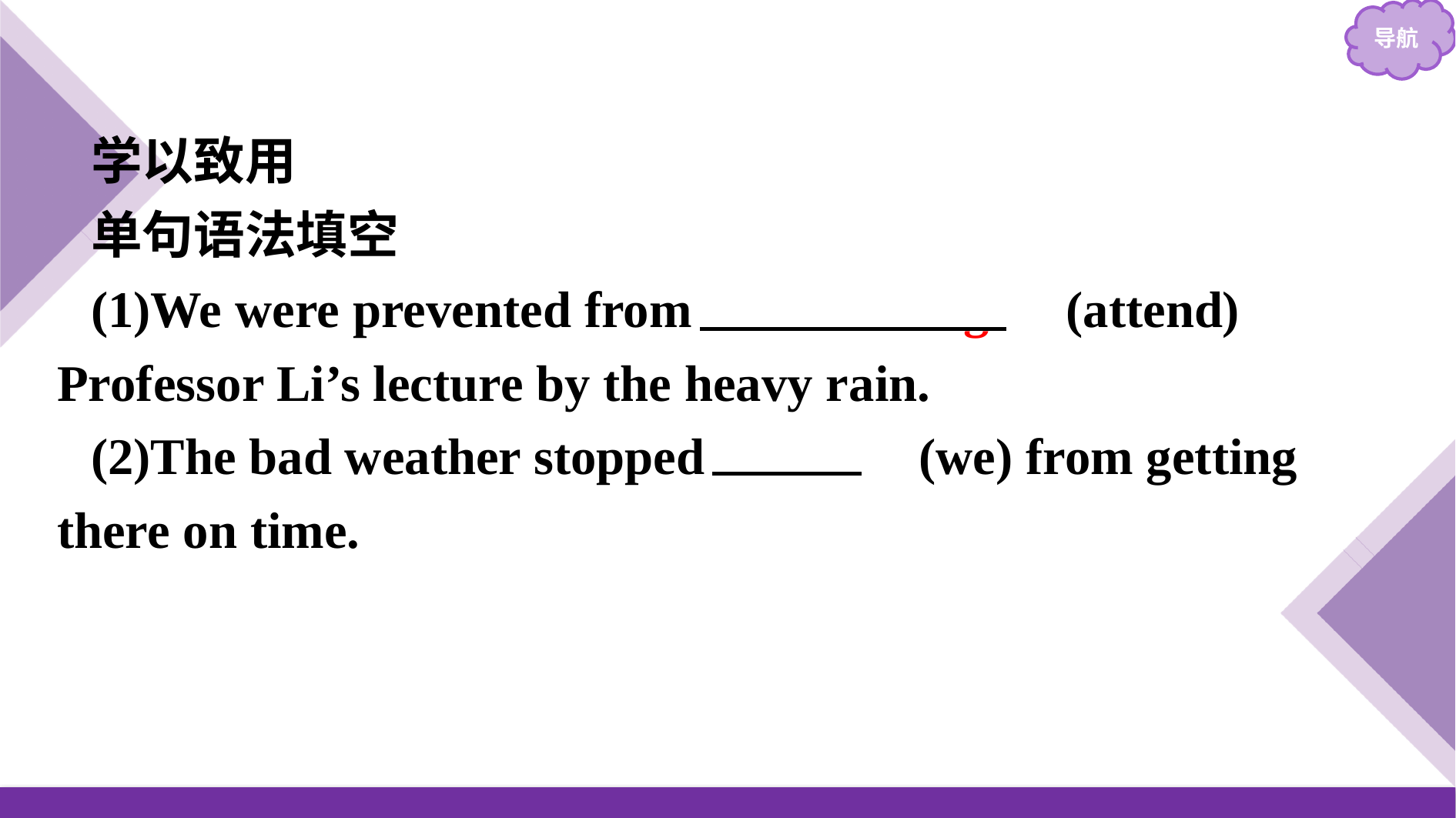

学以致用
单句语法填空
(1)We were prevented from 　attending　(attend) Professor Li’s lecture by the heavy rain.
(2)The bad weather stopped 　us　(we) from getting there on time.